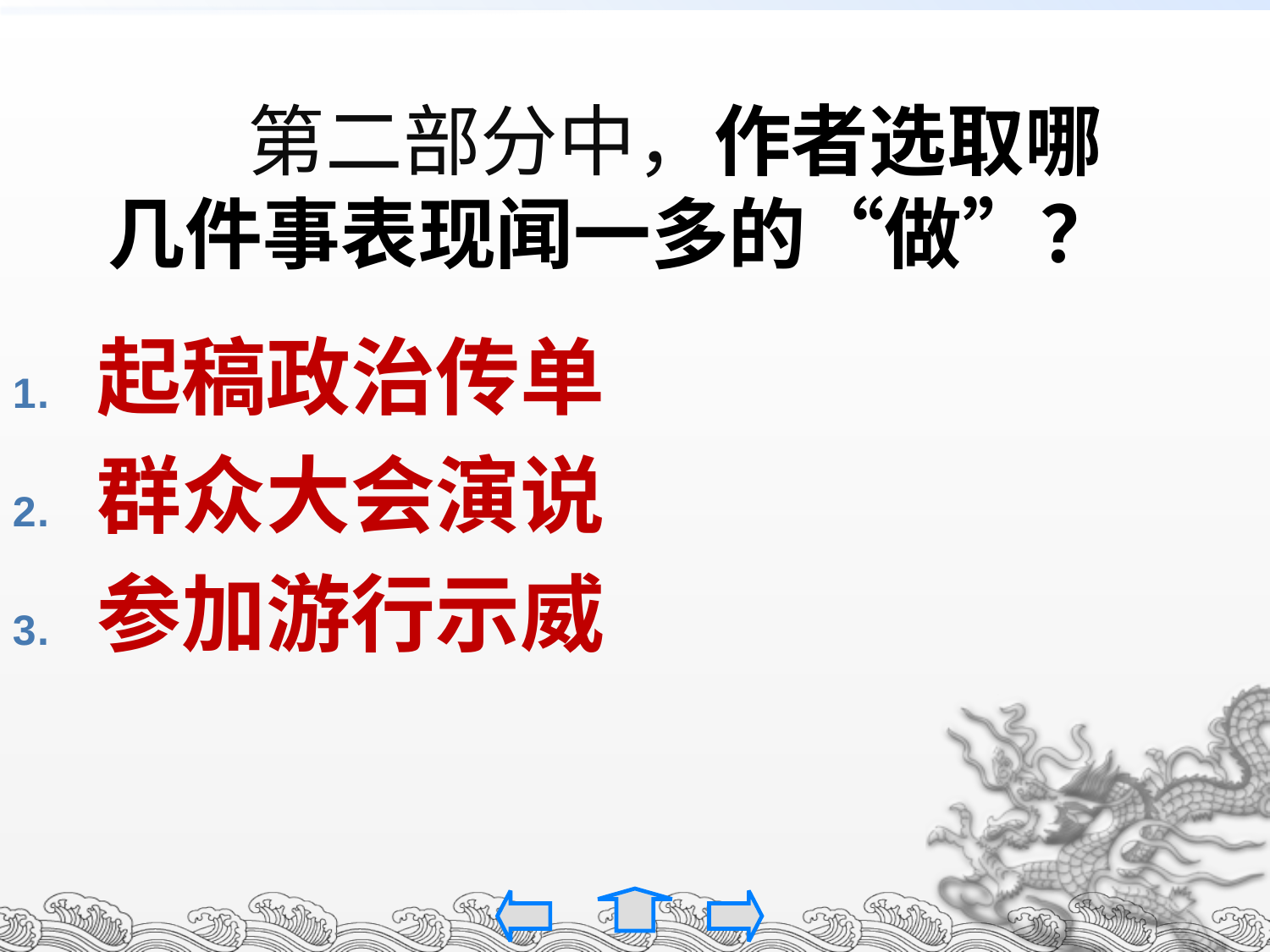

# 第二部分中，作者选取哪几件事表现闻一多的“做”？
起稿政治传单
群众大会演说
参加游行示威